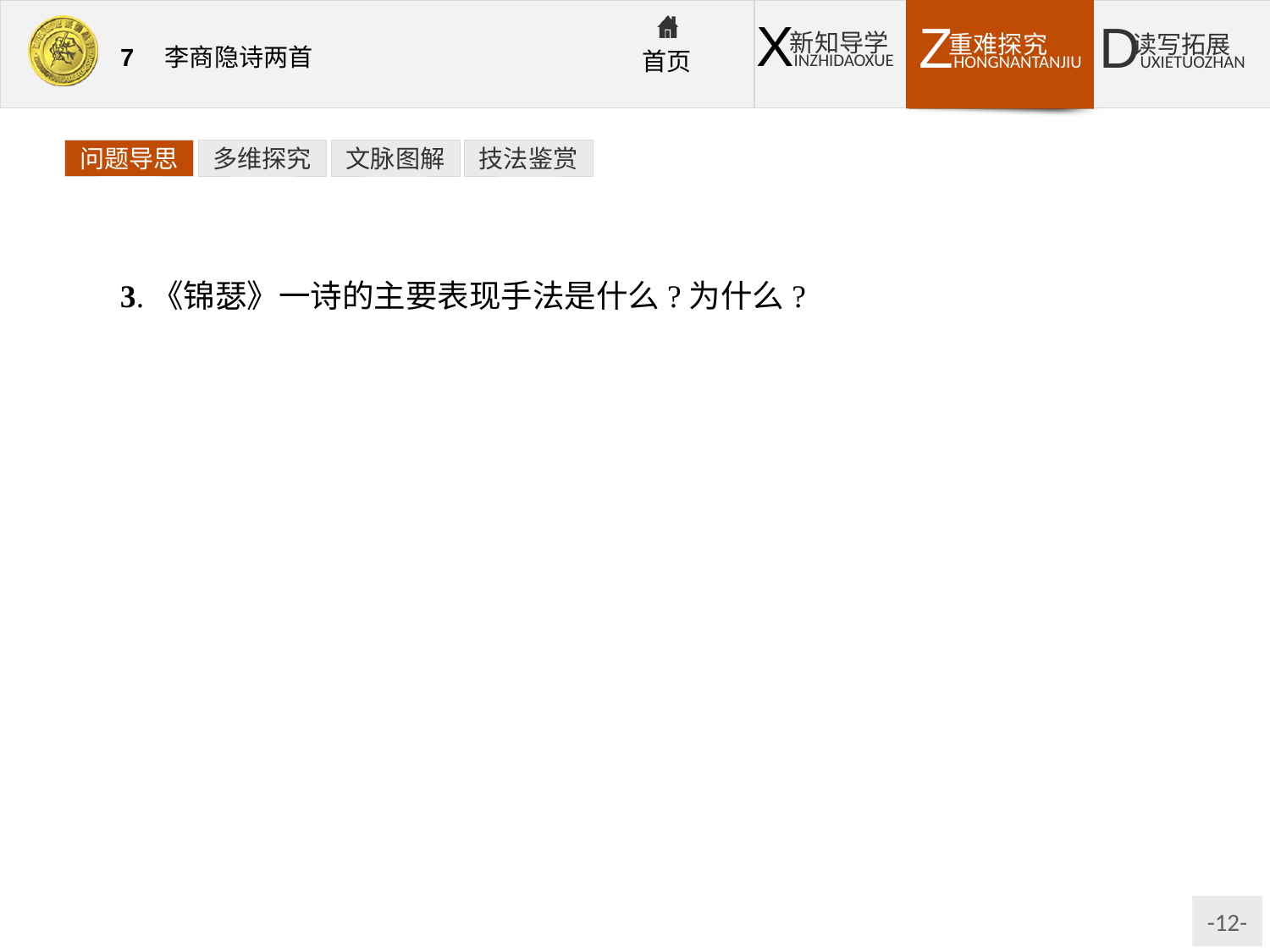

问题导思
多维探究
文脉图解
技法鉴赏
3.《锦瑟》一诗的主要表现手法是什么?为什么?
提示:这首诗主要运用了象征手法。无论是起兴的“锦瑟”,还是诗中的“蝴蝶”“杜鹃”“珠”“玉”等意象,都极难追究其具体所指,于是就有一种朦胧的象征意味。
知识窗
比喻通俗一点讲就是“打比方”,指的是为了描写(或说明)甲事物,用同甲事物本质属性完全不同,但在某一方面有相似点的乙事物(或道理)来打比方。
象征则是文艺创作中托意于物、藏意于象的一种表现手法。它通过集中描写某一特定的具体形象,来表现与之相似或相近的某种抽象概念和思想感情。